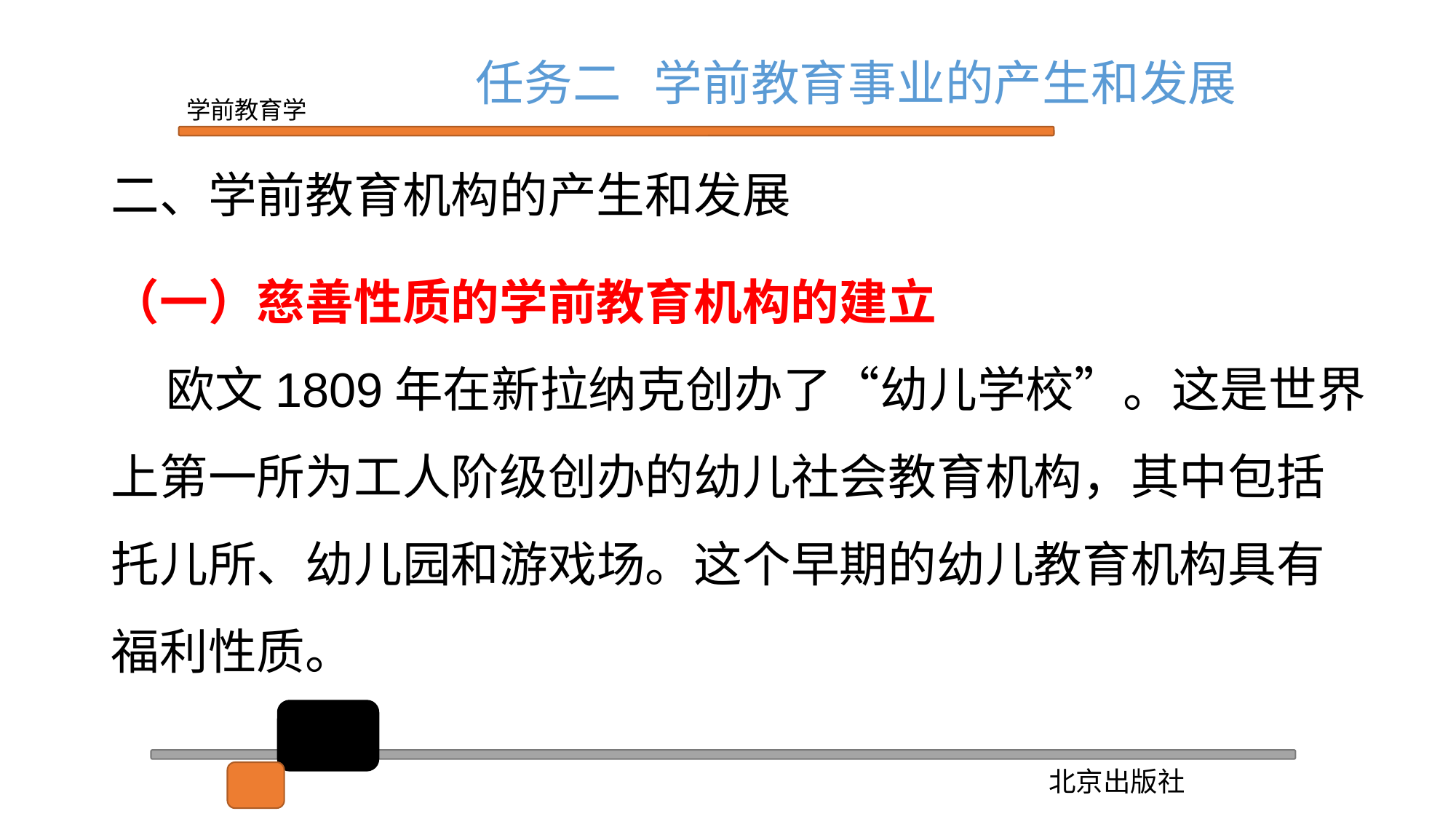

任务二   学前教育事业的产生和发展
二、学前教育机构的产生和发展
（一）慈善性质的学前教育机构的建立
    欧文1809年在新拉纳克创办了“幼儿学校”。这是世界上第一所为工人阶级创办的幼儿社会教育机构，其中包括托儿所、幼儿园和游戏场。这个早期的幼儿教育机构具有福利性质。